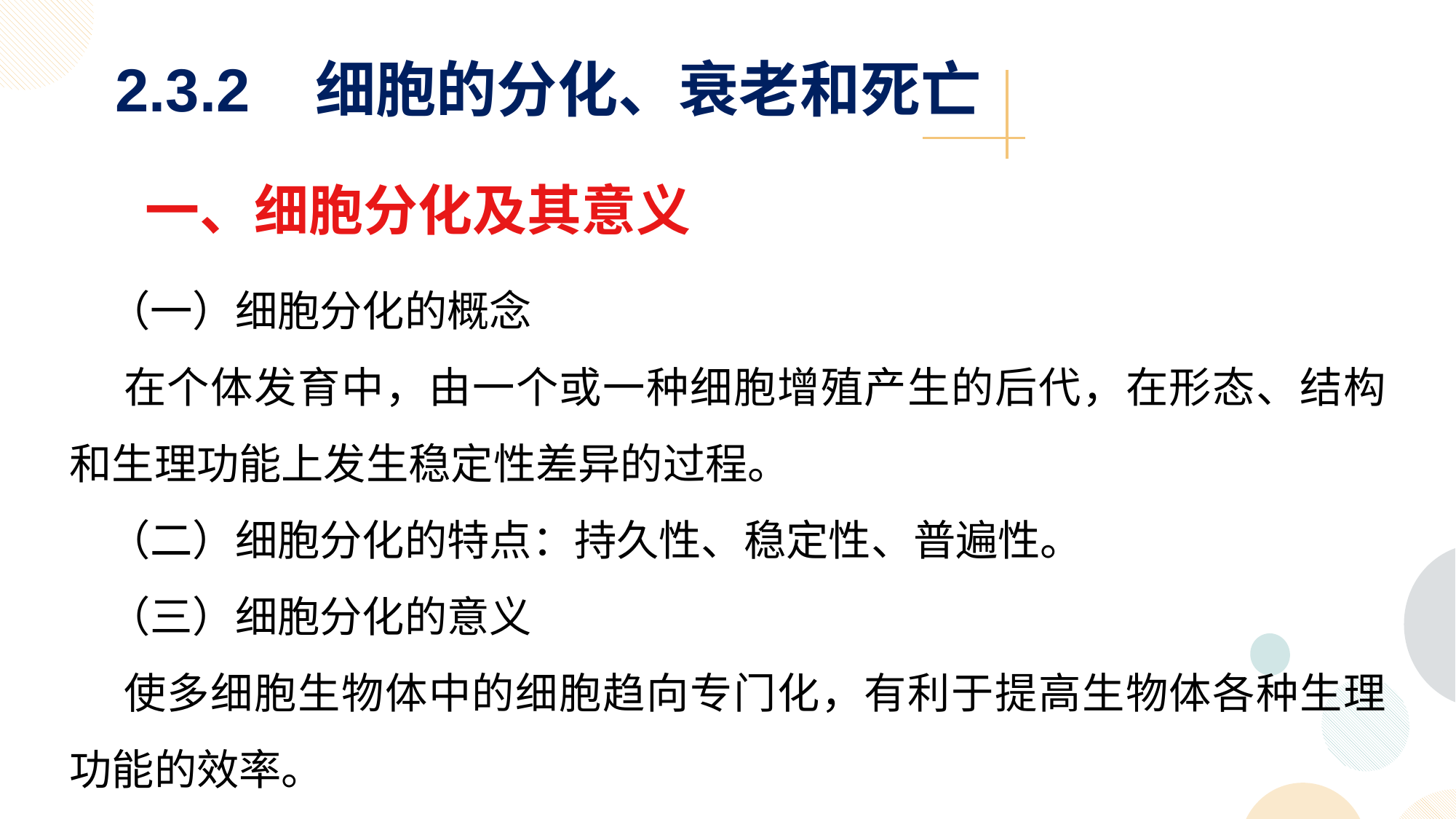

2.3.2   细胞的分化、衰老和死亡
一、细胞分化及其意义
   （一）细胞分化的概念
    在个体发育中，由一个或一种细胞增殖产生的后代，在形态、结构和生理功能上发生稳定性差异的过程。
   （二）细胞分化的特点：持久性、稳定性、普遍性。
   （三）细胞分化的意义
    使多细胞生物体中的细胞趋向专门化，有利于提高生物体各种生理功能的效率。